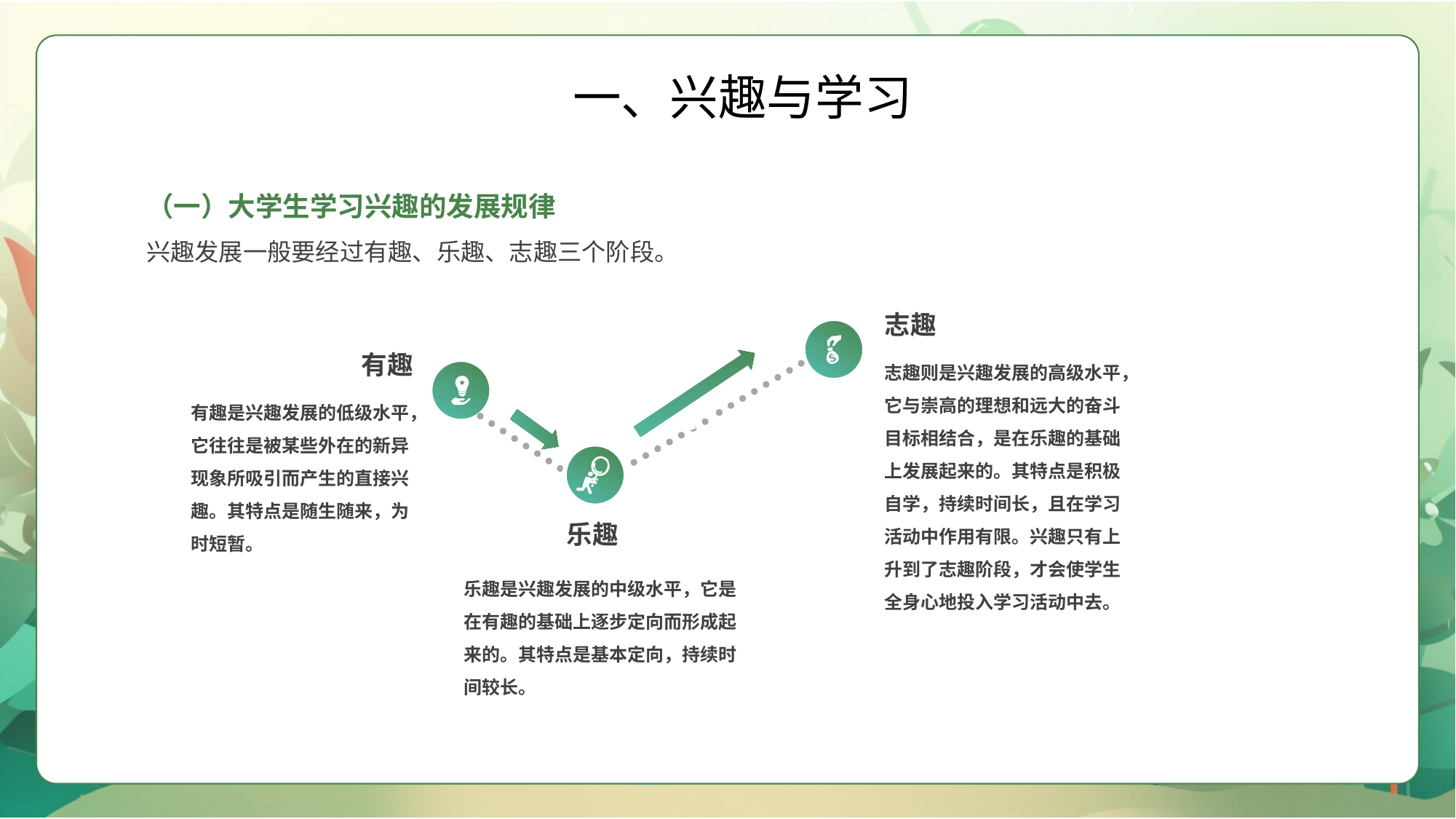

一、兴趣与学习
（一）大学生学习兴趣的发展规律
兴趣发展一般要经过有趣、乐趣、志趣三个阶段。
志趣
志趣则是兴趣发展的高级水平，它与崇高的理想和远大的奋斗目标相结合，是在乐趣的基础上发展起来的。其特点是积极自学，持续时间长，且在学习活动中作用有限。兴趣只有上升到了志趣阶段，才会使学生全身心地投入学习活动中去。

有趣
有趣是兴趣发展的低级水平，它往往是被某些外在的新异现象所吸引而产生的直接兴趣。其特点是随生随来，为时短暂。

乐趣
乐趣是兴趣发展的中级水平，它是在有趣的基础上逐步定向而形成起来的。其特点是基本定向，持续时间较长。